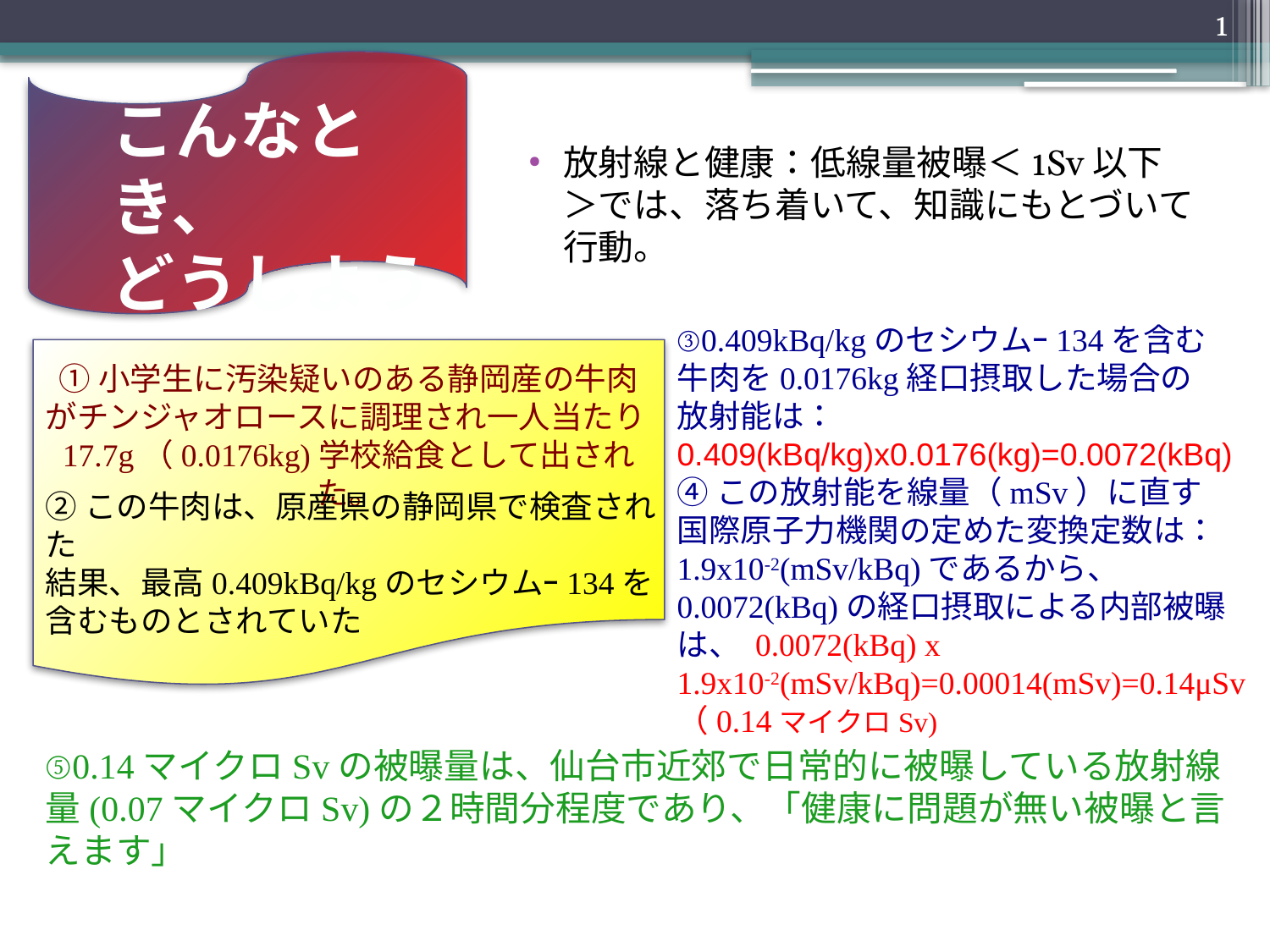

1

こんなとき、
どうしよう
放射線と健康：低線量被曝＜1Sv以下＞では、落ち着いて、知識にもとづいて行動。
③0.409kBq/kgのセシウムｰ134を含む
牛肉を0.0176kg経口摂取した場合の
放射能は：
0.409(kBq/kg)x0.0176(kg)=0.0072(kBq)
④この放射能を線量（mSv）に直す
国際原子力機関の定めた変換定数は：1.9x10-2(mSv/kBq)であるから、
0.0072(kBq)の経口摂取による内部被曝は、 0.0072(kBq) x 1.9x10-2(mSv/kBq)=0.00014(mSv)=0.14μSv（0.14マイクロSv)

①小学生に汚染疑いのある静岡産の牛肉がチンジャオロースに調理され一人当たり17.7g（0.0176kg)学校給食として出された。

②この牛肉は、原産県の静岡県で検査された
結果、最高0.409kBq/kgのセシウムｰ134を
含むものとされていた

⑤0.14マイクロSvの被曝量は、仙台市近郊で日常的に被曝している放射線量(0.07マイクロSv)の２時間分程度であり、「健康に問題が無い被曝と言えます」